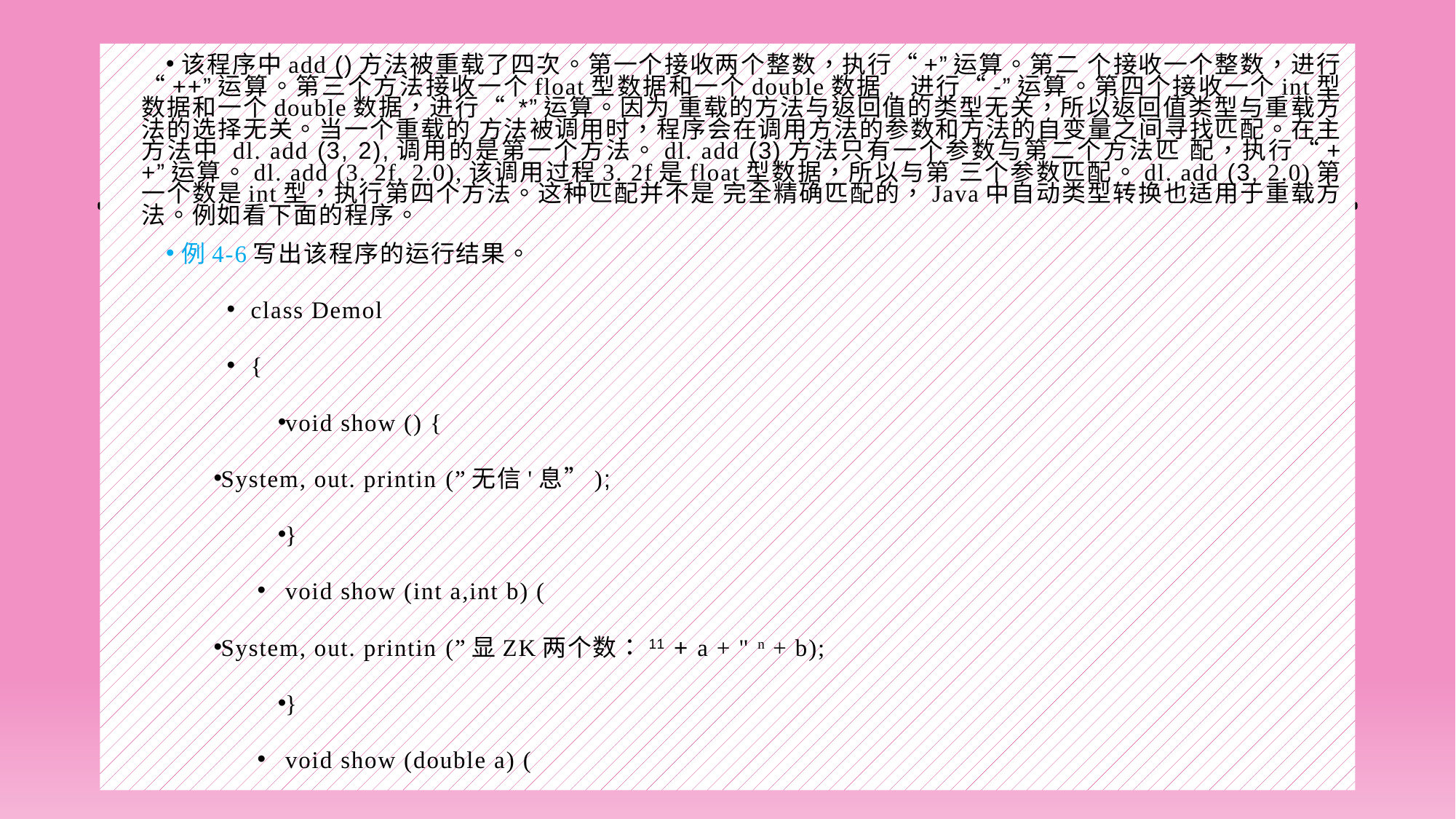

#
该程序中add ()方法被重载了四次。第一个接收两个整数，执行“+”运算。第二 个接收一个整数，进行“++”运算。第三个方法接收一个float型数据和一个double数据, 进行“-”运算。第四个接收一个int型数据和一个double数据，进行“ *”运算。因为 重载的方法与返回值的类型无关，所以返回值类型与重载方法的选择无关。当一个重载的 方法被调用时，程序会在调用方法的参数和方法的自变量之间寻找匹配。在主方法中 dl. add (3, 2),调用的是第一个方法。dl. add (3)方法只有一个参数与第二个方法匹 配，执行“++”运算。dl. add (3. 2f, 2.0),该调用过程3. 2f是float型数据，所以与第 三个参数匹配。dl. add (3, 2.0)第一个数是int型，执行第四个方法。这种匹配并不是 完全精确匹配的，Java中自动类型转换也适用于重载方法。例如看下面的程序。
例4-6写出该程序的运行结果。
class Demol
{
void show () {
System, out. printin (”无信'息”);
}
void show (int a,int b) (
System, out. printin (”显ZK两个数：11 + a + " n + b);
}
void show (double a) (